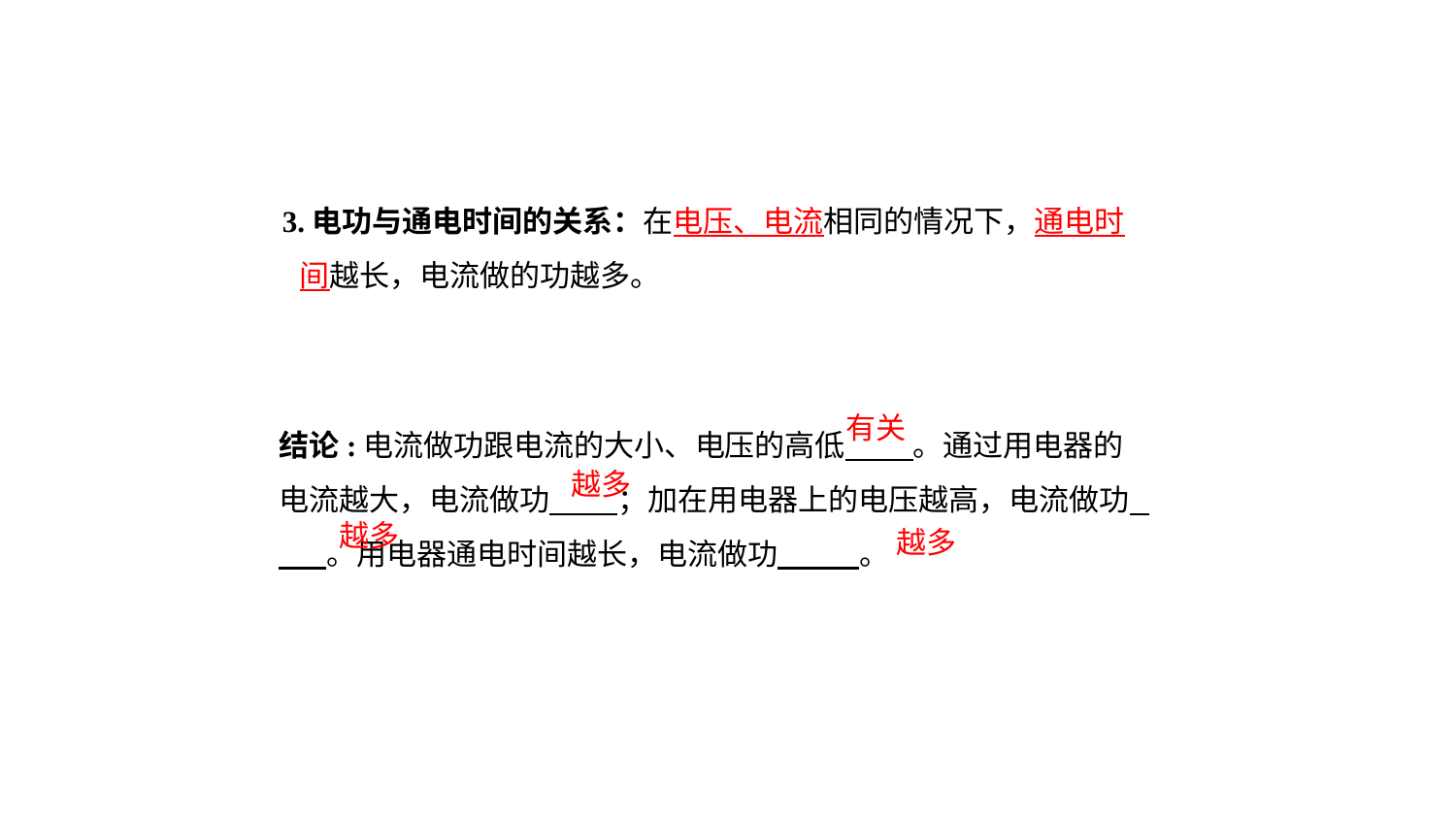

3.电功与通电时间的关系：在电压、电流相同的情况下，通电时间越长，电流做的功越多。

结论:电流做功跟电流的大小、电压的高低          。通过用电器的电流越大，电流做功          ；加在用电器上的电压越高，电流做功           。用电器通电时间越长，电流做功            。
有关
越多
越多
越多